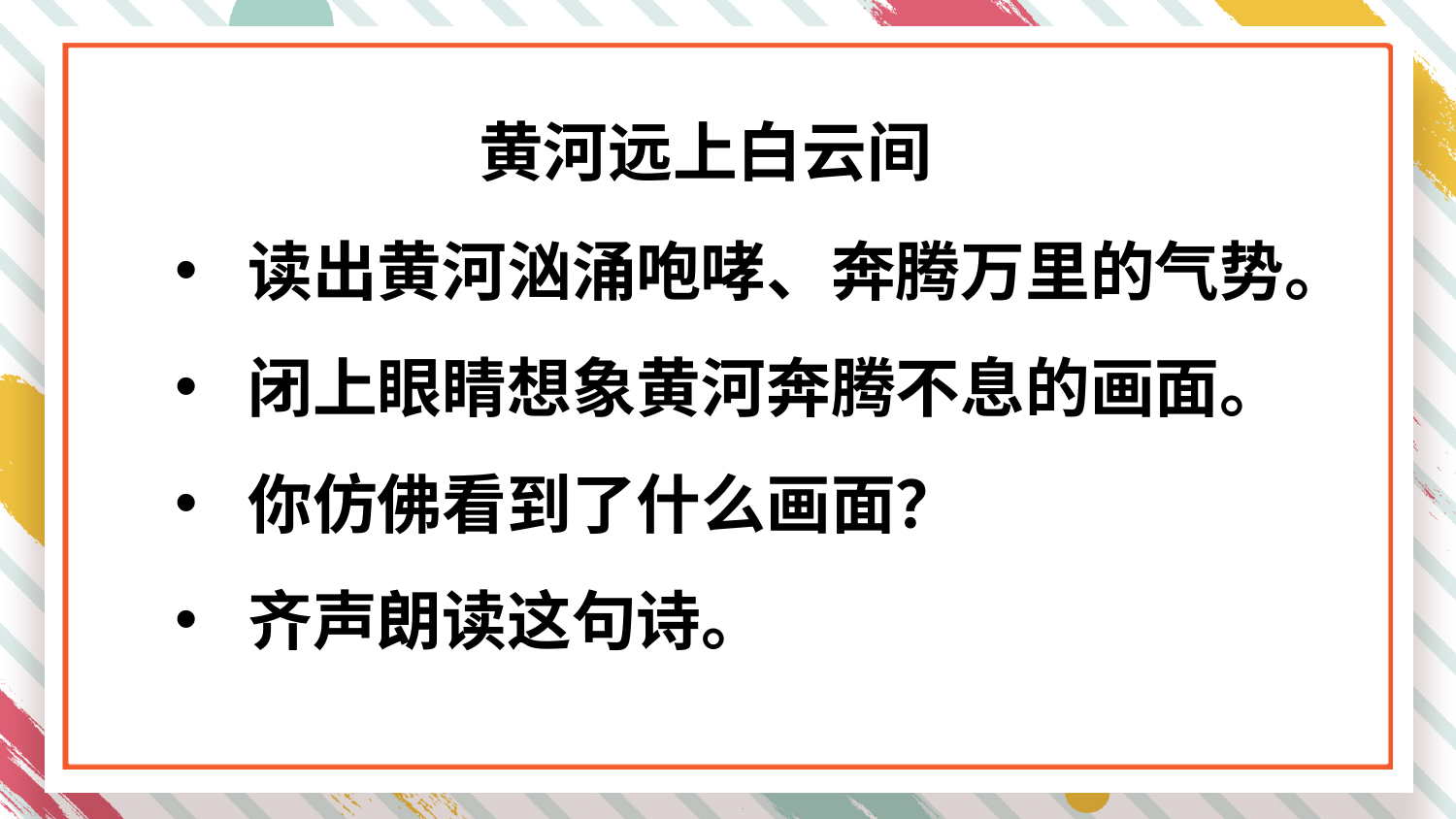

黄河远上白云间
读出黄河汹涌咆哮、奔腾万里的气势。
闭上眼睛想象黄河奔腾不息的画面。
你仿佛看到了什么画面？
齐声朗读这句诗。